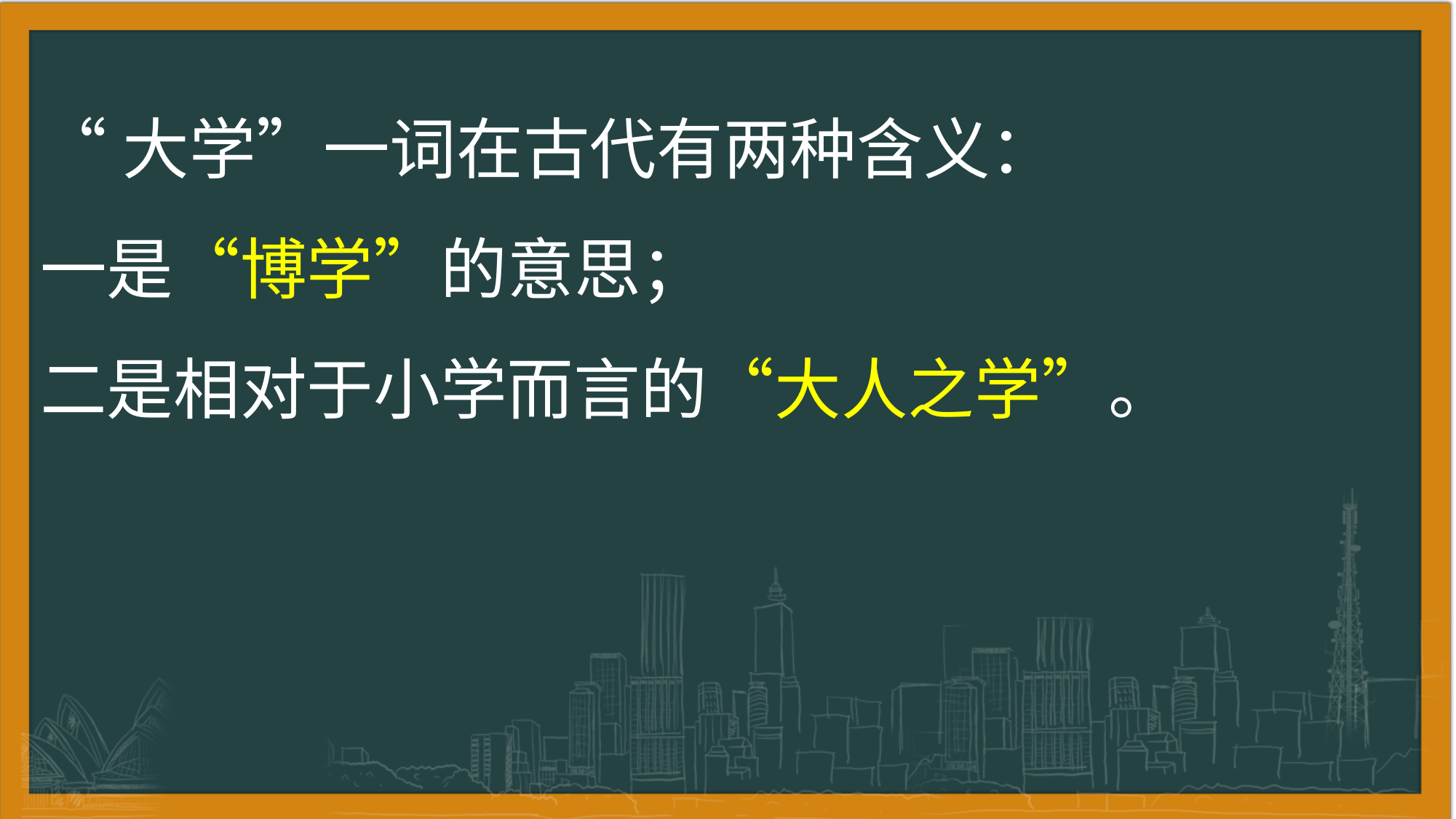

“大学”一词在古代有两种含义：
一是“博学”的意思；
二是相对于小学而言的“大人之学”。